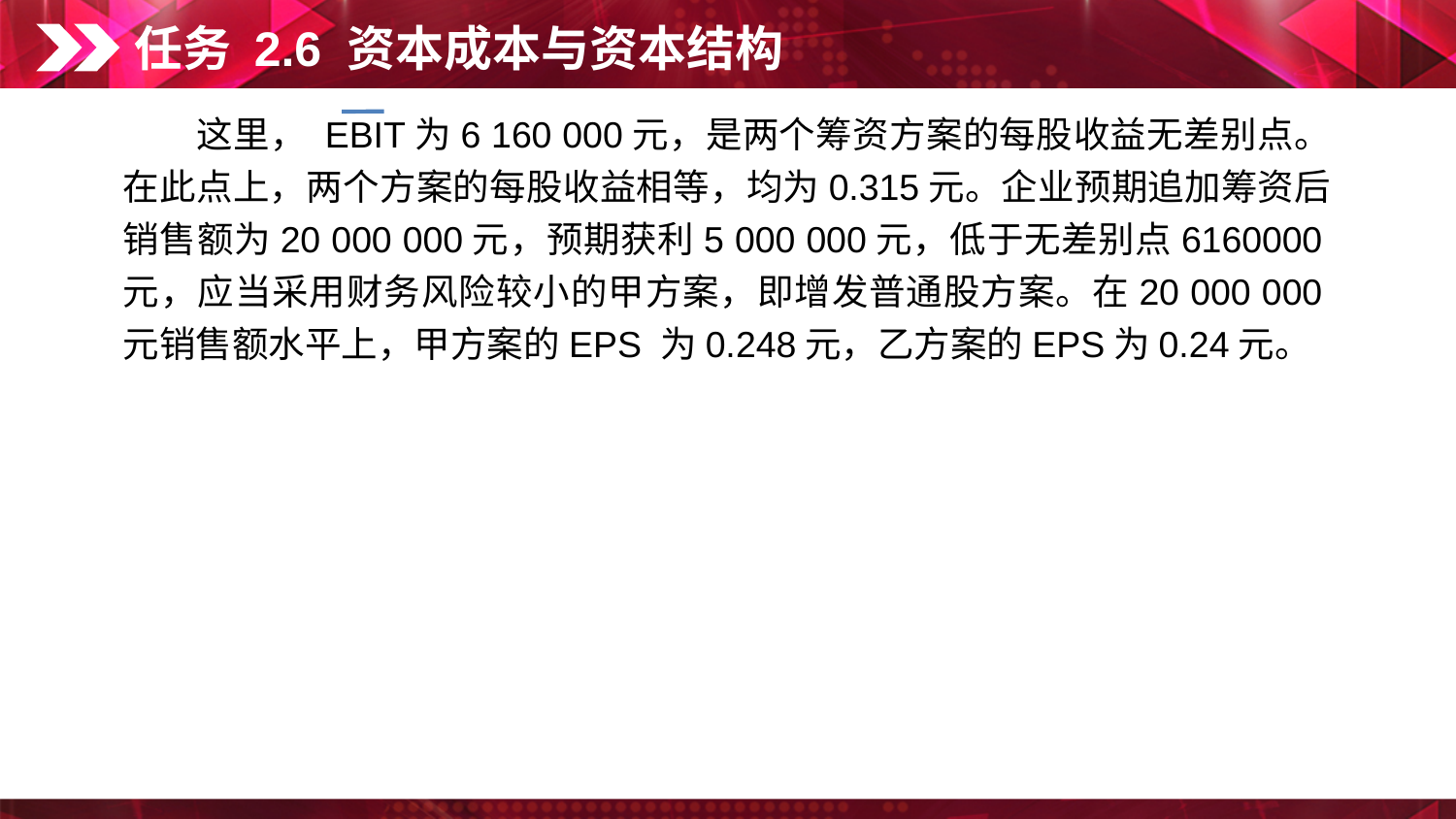

任务 2.6 资本成本与资本结构

　　这里， EBIT为6 160 000元，是两个筹资方案的每股收益无差别点。在此点上，两个方案的每股收益相等，均为0.315元。企业预期追加筹资后销售额为20 000 000元，预期获利5 000 000元，低于无差别点6160000元，应当采用财务风险较小的甲方案，即增发普通股方案。在20 000 000元销售额水平上，甲方案的EPS 为0.248元，乙方案的EPS为0.24元。